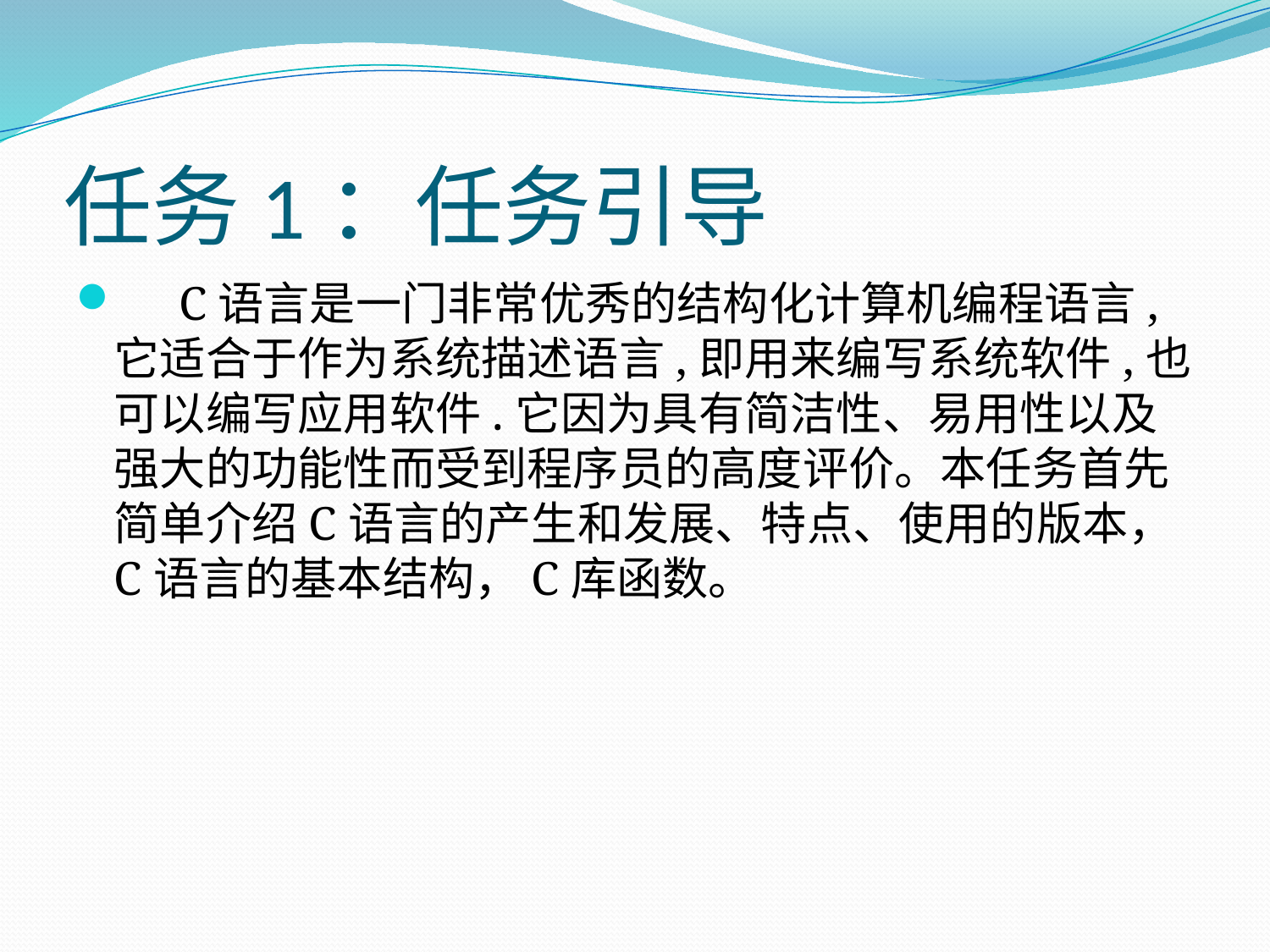

# 任务1：任务引导
     C语言是一门非常优秀的结构化计算机编程语言,它适合于作为系统描述语言,即用来编写系统软件,也可以编写应用软件.它因为具有简洁性、易用性以及强大的功能性而受到程序员的高度评价。本任务首先简单介绍C语言的产生和发展、特点、使用的版本，C语言的基本结构，C库函数。